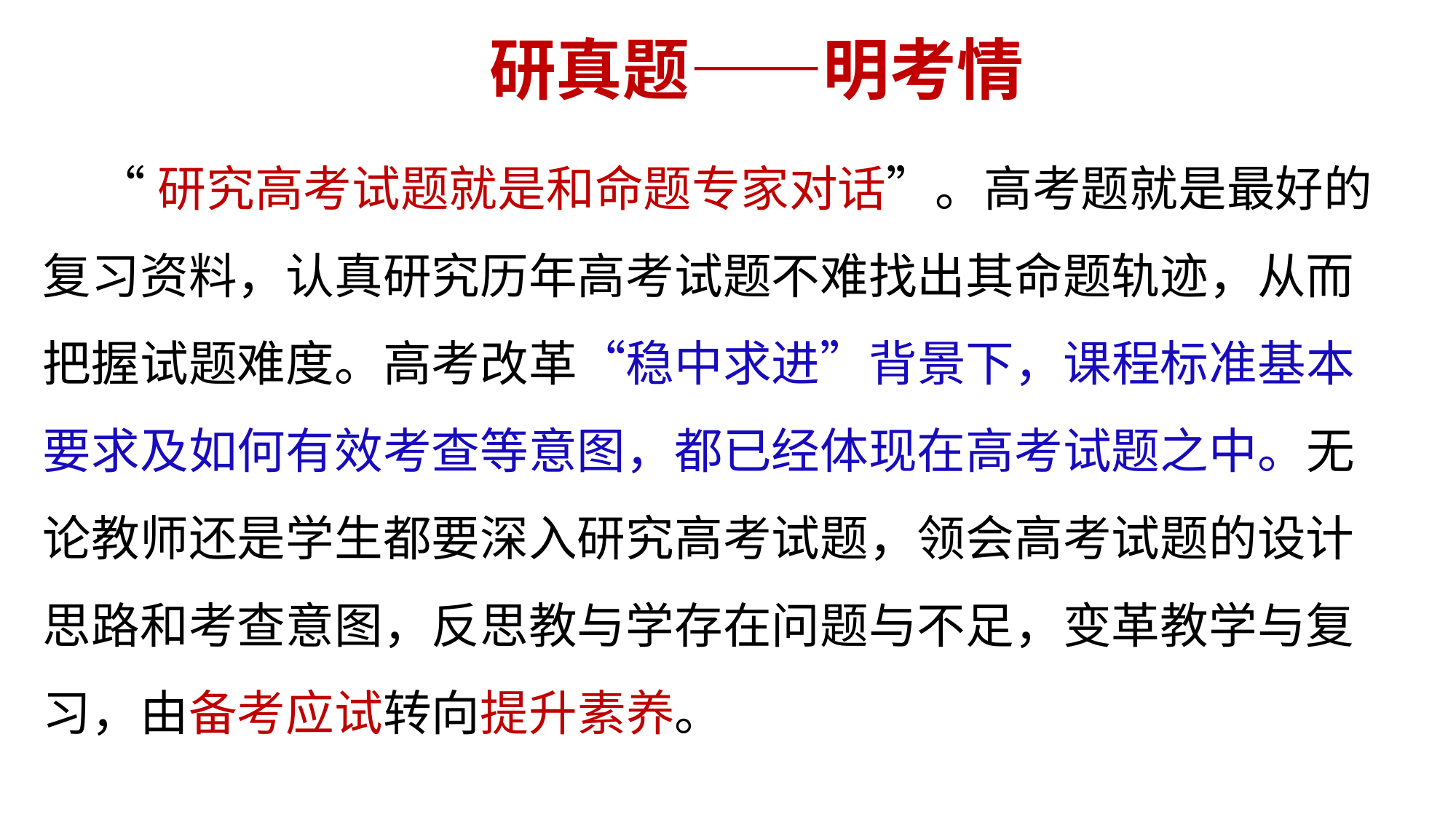

研真题——明考情
     “研究高考试题就是和命题专家对话”。高考题就是最好的复习资料，认真研究历年高考试题不难找出其命题轨迹，从而把握试题难度。高考改革“稳中求进”背景下，课程标准基本要求及如何有效考查等意图，都已经体现在高考试题之中。无论教师还是学生都要深入研究高考试题，领会高考试题的设计思路和考查意图，反思教与学存在问题与不足，变革教学与复习，由备考应试转向提升素养。